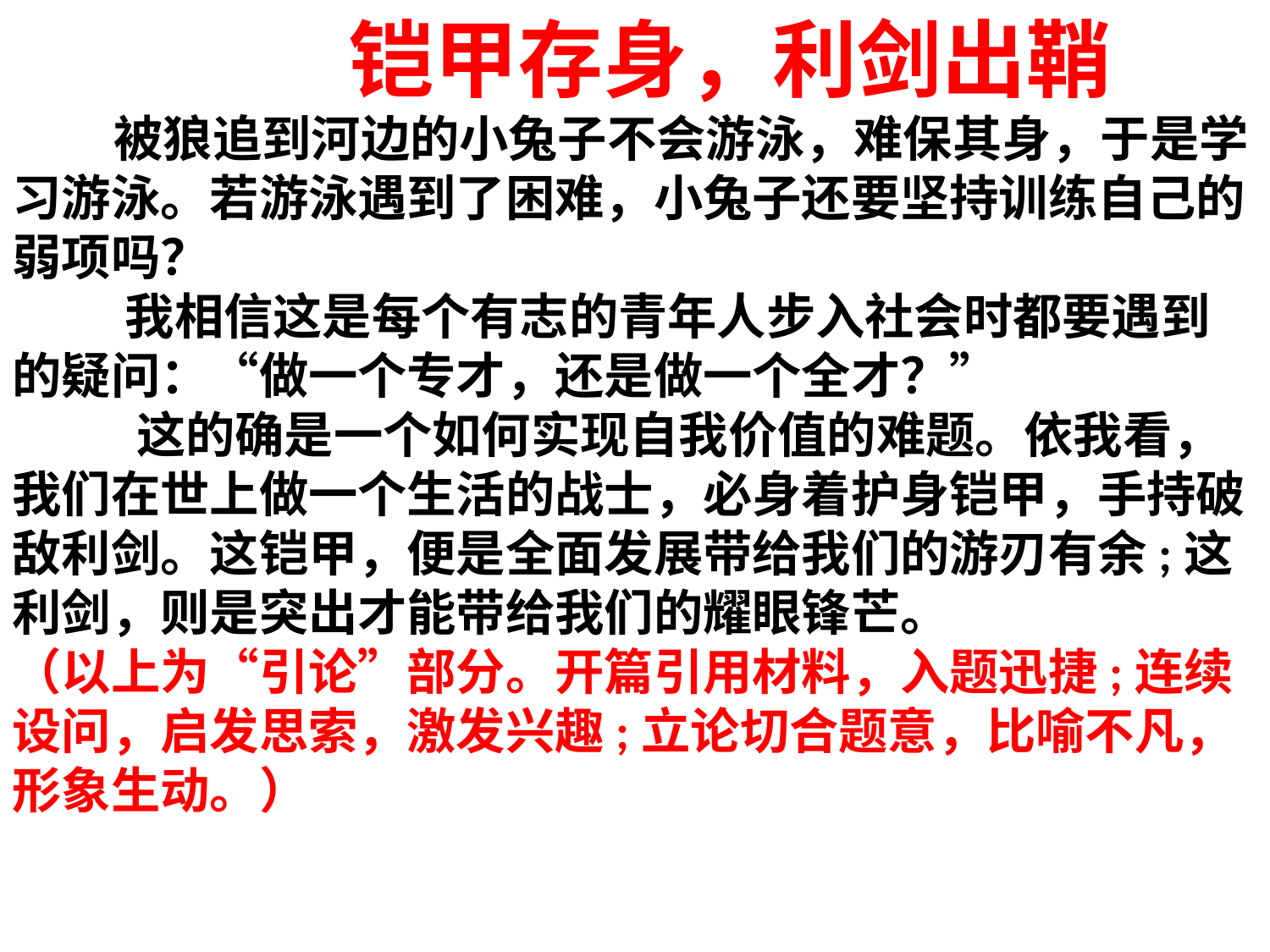

铠甲存身，利剑出鞘
        被狼追到河边的小兔子不会游泳，难保其身，于是学习游泳。若游泳遇到了困难，小兔子还要坚持训练自己的弱项吗？
         我相信这是每个有志的青年人步入社会时都要遇到的疑问：“做一个专才，还是做一个全才？”
          这的确是一个如何实现自我价值的难题。依我看，我们在世上做一个生活的战士，必身着护身铠甲，手持破敌利剑。这铠甲，便是全面发展带给我们的游刃有余;这利剑，则是突出才能带给我们的耀眼锋芒。
（以上为“引论”部分。开篇引用材料，入题迅捷;连续设问，启发思索，激发兴趣;立论切合题意，比喻不凡，形象生动。）